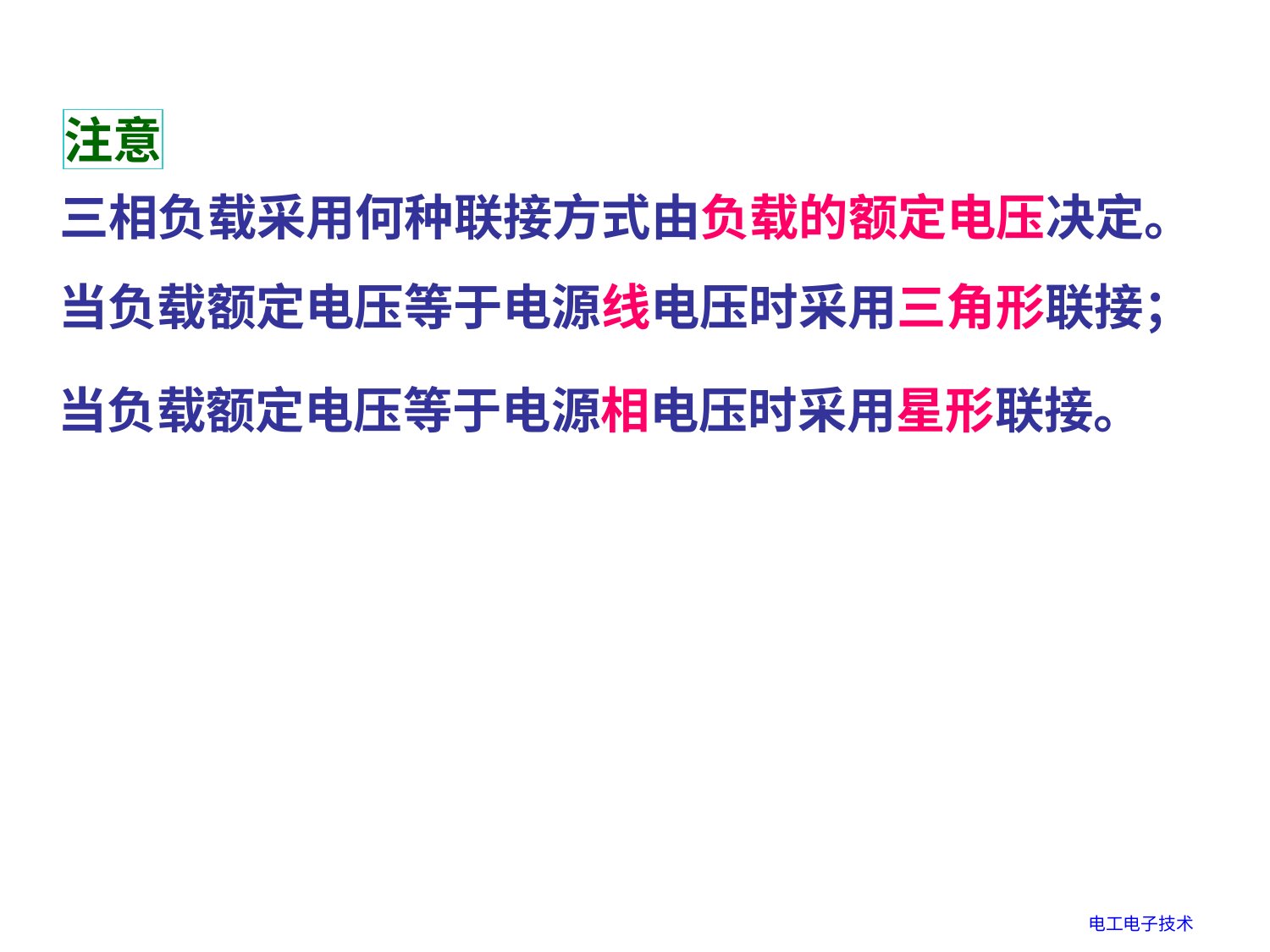

注意
三相负载采用何种联接方式由负载的额定电压决定。
当负载额定电压等于电源线电压时采用三角形联接；
当负载额定电压等于电源相电压时采用星形联接。
电工电子技术